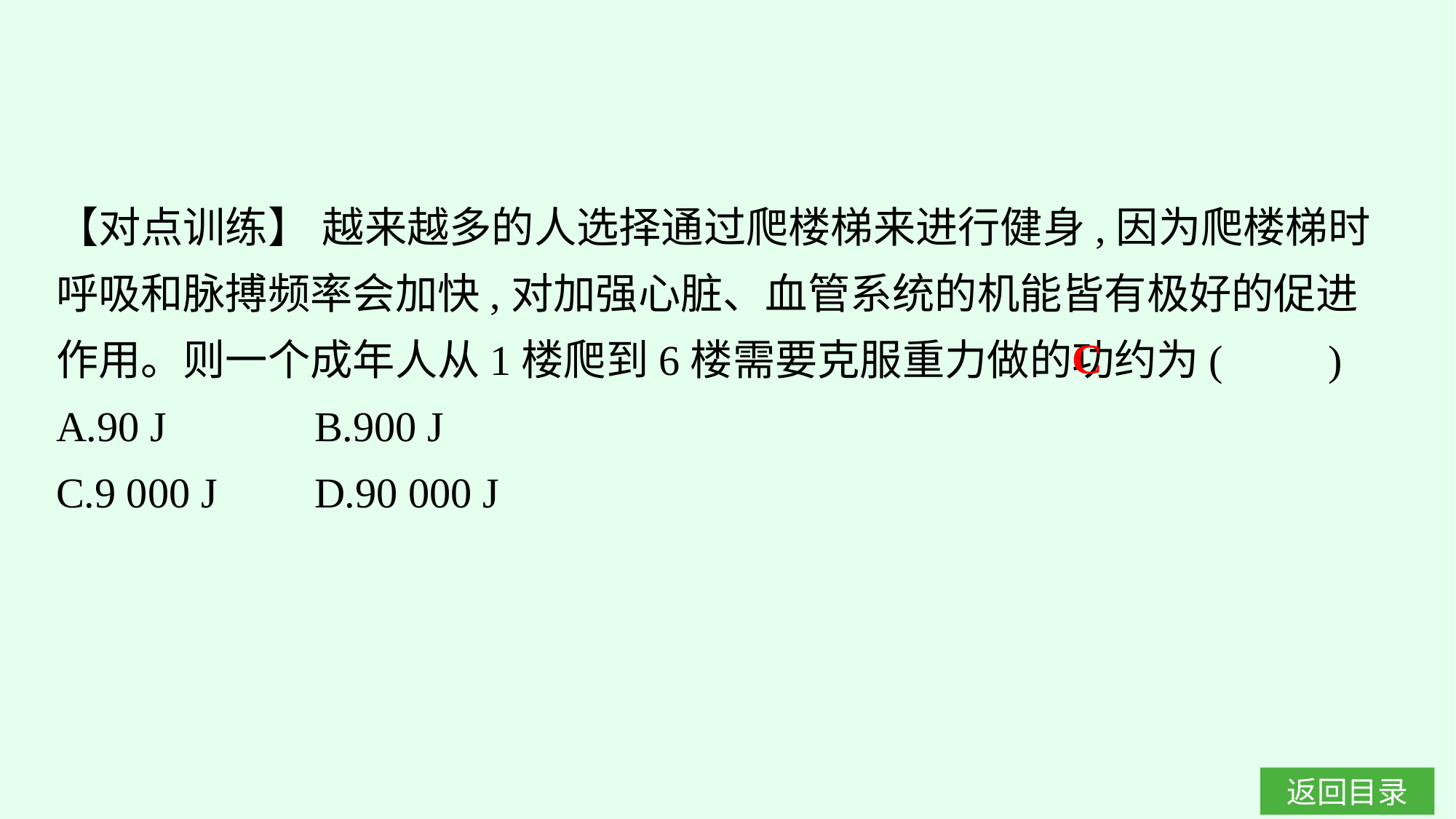

【对点训练】 越来越多的人选择通过爬楼梯来进行健身,因为爬楼梯时呼吸和脉搏频率会加快,对加强心脏、血管系统的机能皆有极好的促进作用。则一个成年人从1楼爬到6楼需要克服重力做的功约为(　　)
A.90 J		B.900 J
C.9 000 J	D.90 000 J
C